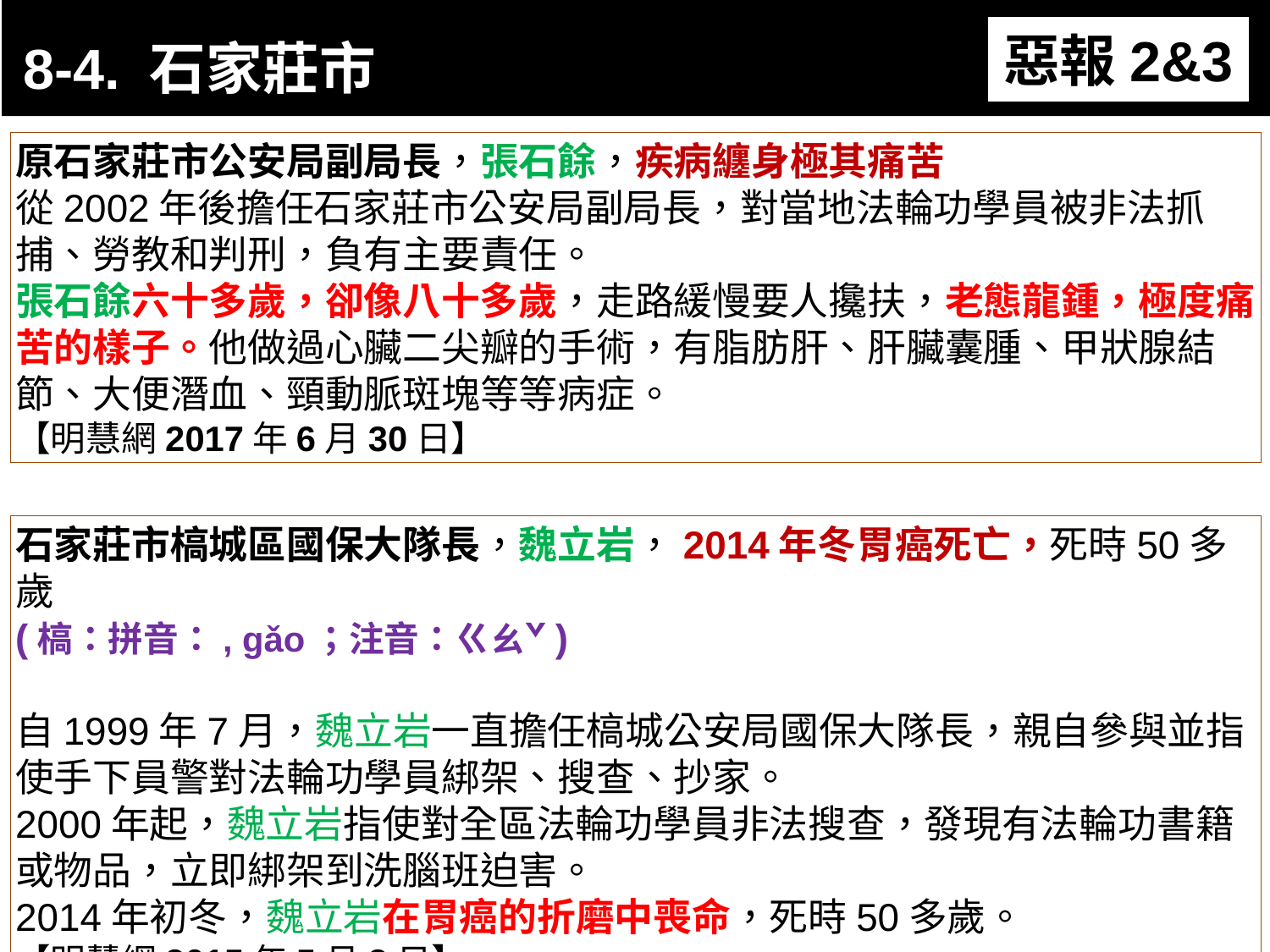

8-4. 石家莊市
惡報2&3
11-3. XX市官員惡報實例
原石家莊市公安局副局長，張石餘，疾病纏身極其痛苦
從2002年後擔任石家莊市公安局副局長，對當地法輪功學員被非法抓捕、勞教和判刑，負有主要責任。
張石餘六十多歲，卻像八十多歲，走路緩慢要人攙扶，老態龍鍾，極度痛苦的樣子。他做過心臟二尖瓣的手術，有脂肪肝、肝臟囊腫、甲狀腺結節、大便潛血、頸動脈斑塊等等病症。
【明慧網2017年6月30日】
石家莊市槁城區國保大隊長，魏立岩，2014年冬胃癌死亡，死時50多歲
(槁：拼音：, gǎo；注音：ㄍㄠˇ)

自1999年7月，魏立岩一直擔任槁城公安局國保大隊長，親自參與並指使手下員警對法輪功學員綁架、搜查、抄家。
2000年起，魏立岩指使對全區法輪功學員非法搜查，發現有法輪功書籍或物品，立即綁架到洗腦班迫害。
2014年初冬，魏立岩在胃癌的折磨中喪命，死時50多歲。
【明慧網2015年5月3日】